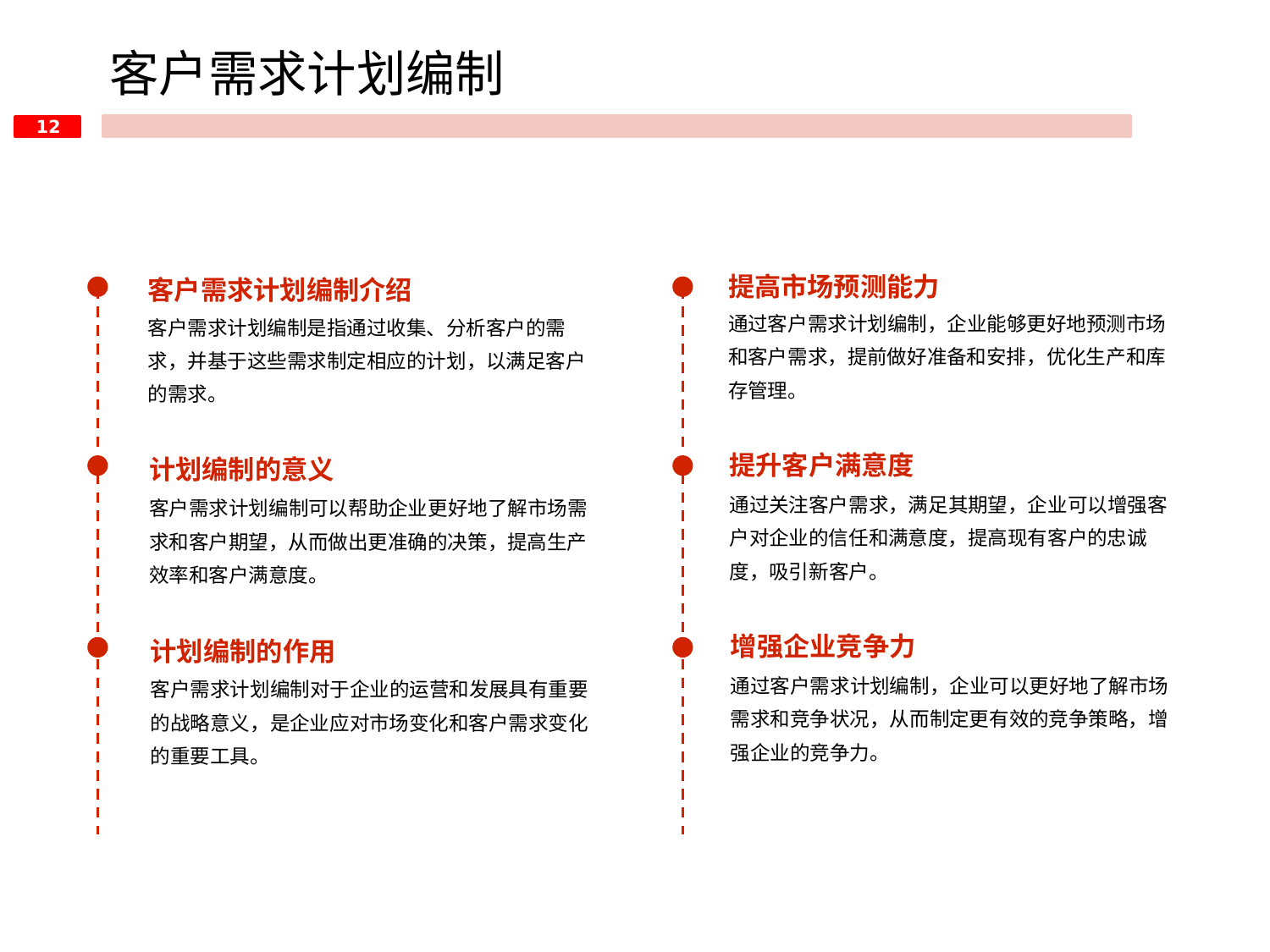

客户需求计划编制
12
提高市场预测能力
客户需求计划编制介绍

通过客户需求计划编制，企业能够更好地预测市场和客户需求，提前做好准备和安排，优化生产和库存管理。
客户需求计划编制是指通过收集、分析客户的需求，并基于这些需求制定相应的计划，以满足客户的需求。
提升客户满意度
计划编制的意义
通过关注客户需求，满足其期望，企业可以增强客户对企业的信任和满意度，提高现有客户的忠诚度，吸引新客户。
客户需求计划编制可以帮助企业更好地了解市场需求和客户期望，从而做出更准确的决策，提高生产效率和客户满意度。
增强企业竞争力
计划编制的作用
通过客户需求计划编制，企业可以更好地了解市场需求和竞争状况，从而制定更有效的竞争策略，增强企业的竞争力。
客户需求计划编制对于企业的运营和发展具有重要的战略意义，是企业应对市场变化和客户需求变化的重要工具。